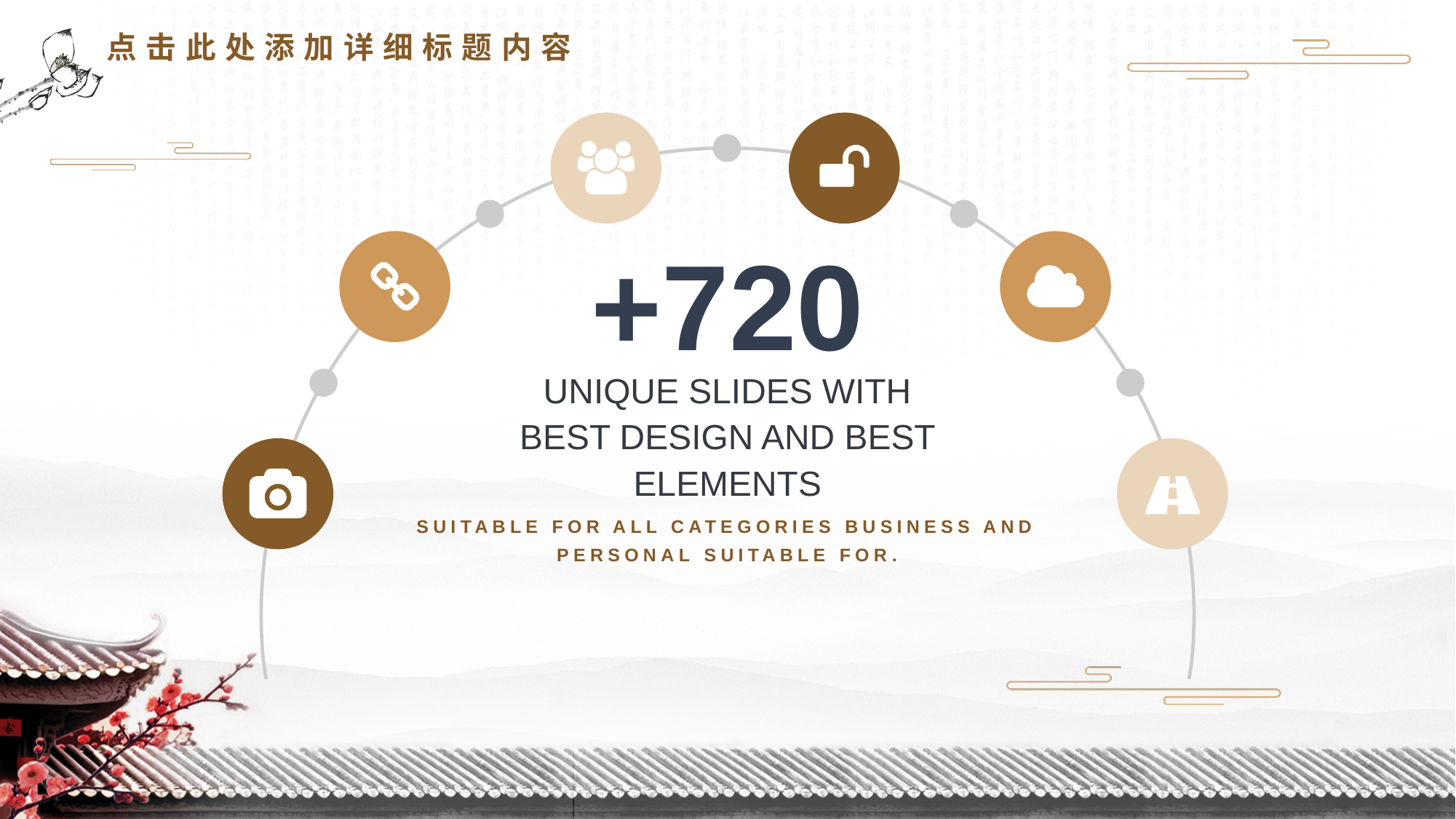

点击此处添加详细标题内容

+720

UNIQUE SLIDES WITH BEST DESIGN AND BEST ELEMENTS

SUITABLE FOR ALL CATEGORIES BUSINESS AND PERSONAL SUITABLE FOR.